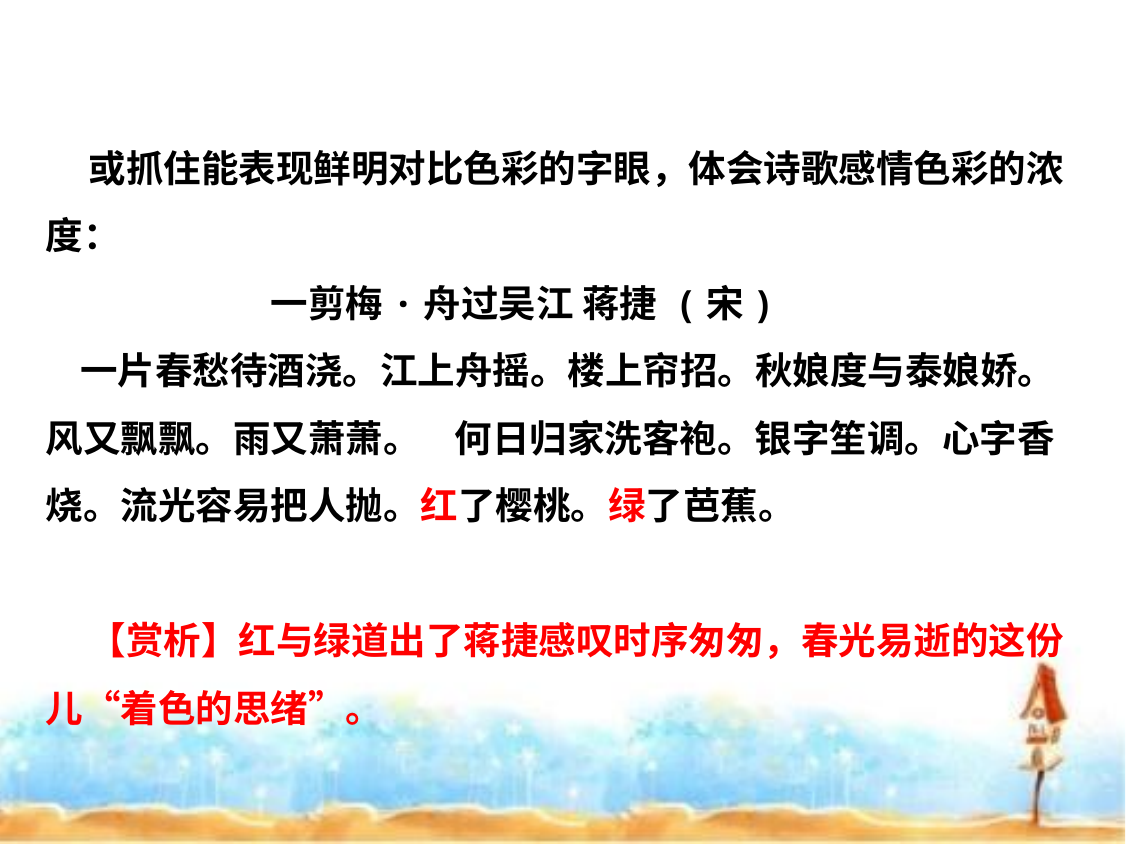

或抓住能表现鲜明对比色彩的字眼，体会诗歌感情色彩的浓度：
一剪梅·舟过吴江 蒋捷 (宋)
   一片春愁待酒浇。江上舟摇。楼上帘招。秋娘度与泰娘娇。风又飘飘。雨又萧萧。    何日归家洗客袍。银字笙调。心字香烧。流光容易把人抛。红了樱桃。绿了芭蕉。

    【赏析】红与绿道出了蒋捷感叹时序匆匆，春光易逝的这份儿“着色的思绪”。